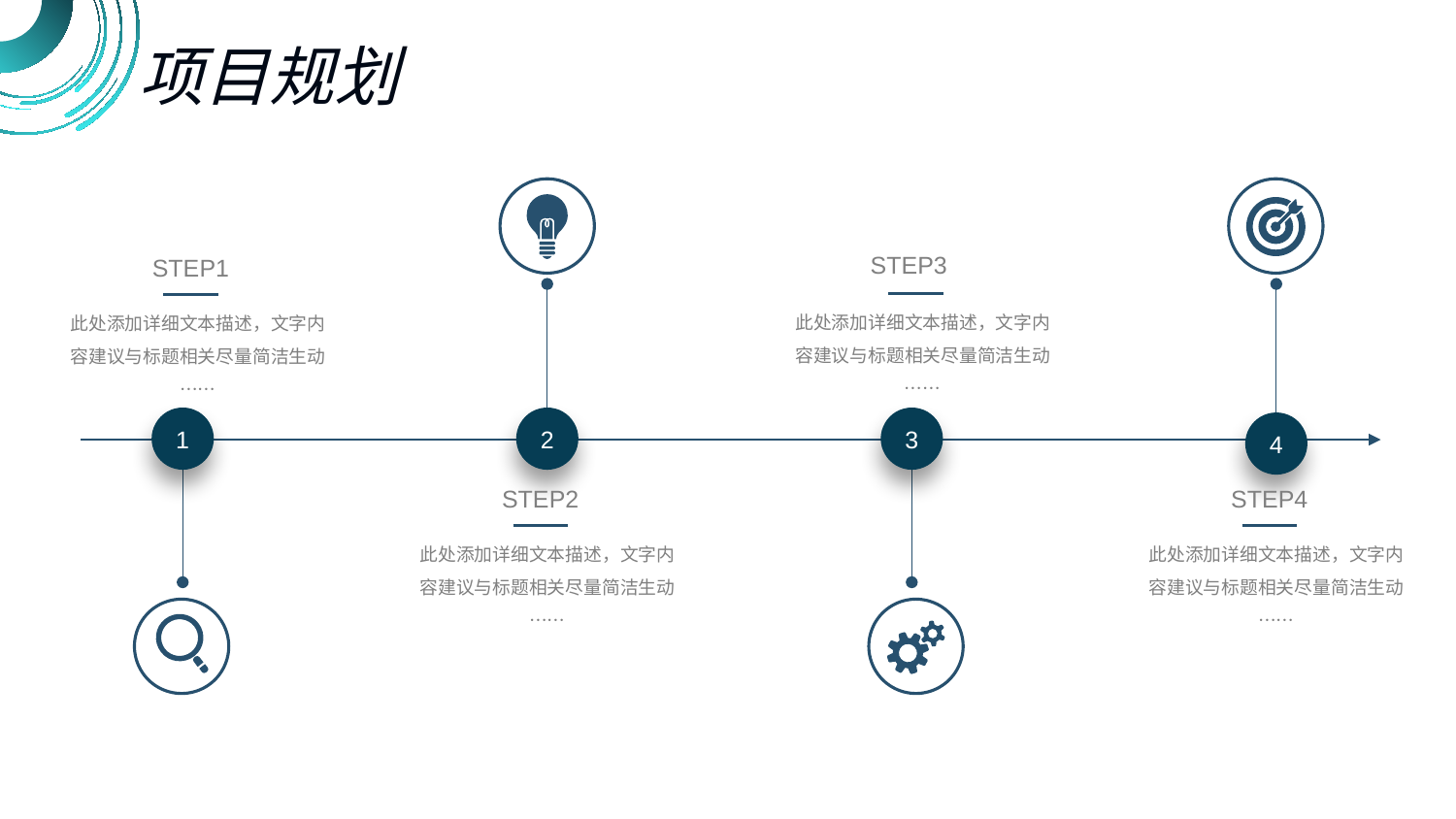

项目规划

STEP3
此处添加详细文本描述，文字内容建议与标题相关尽量简洁生动……
STEP1
此处添加详细文本描述，文字内容建议与标题相关尽量简洁生动……
2
3
1
4
STEP2
此处添加详细文本描述，文字内容建议与标题相关尽量简洁生动……
STEP4
此处添加详细文本描述，文字内容建议与标题相关尽量简洁生动……